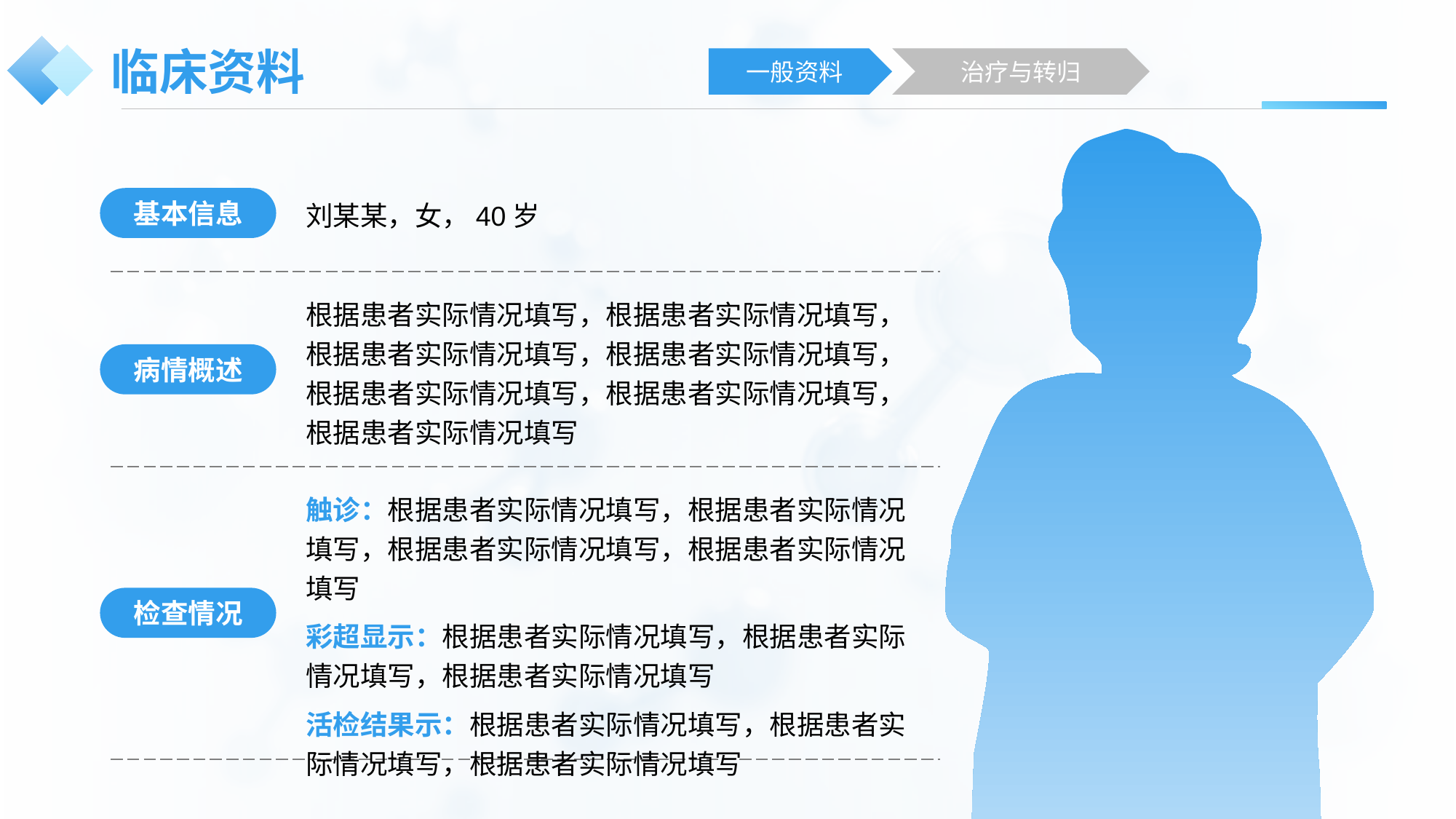

# 临床资料
一般资料
治疗与转归

基本信息
刘某某，女，40岁
根据患者实际情况填写，根据患者实际情况填写，根据患者实际情况填写，根据患者实际情况填写，根据患者实际情况填写，根据患者实际情况填写，根据患者实际情况填写
病情概述
触诊：根据患者实际情况填写，根据患者实际情况填写，根据患者实际情况填写，根据患者实际情况填写
彩超显示：根据患者实际情况填写，根据患者实际情况填写，根据患者实际情况填写
活检结果示：根据患者实际情况填写，根据患者实际情况填写，根据患者实际情况填写
检查情况